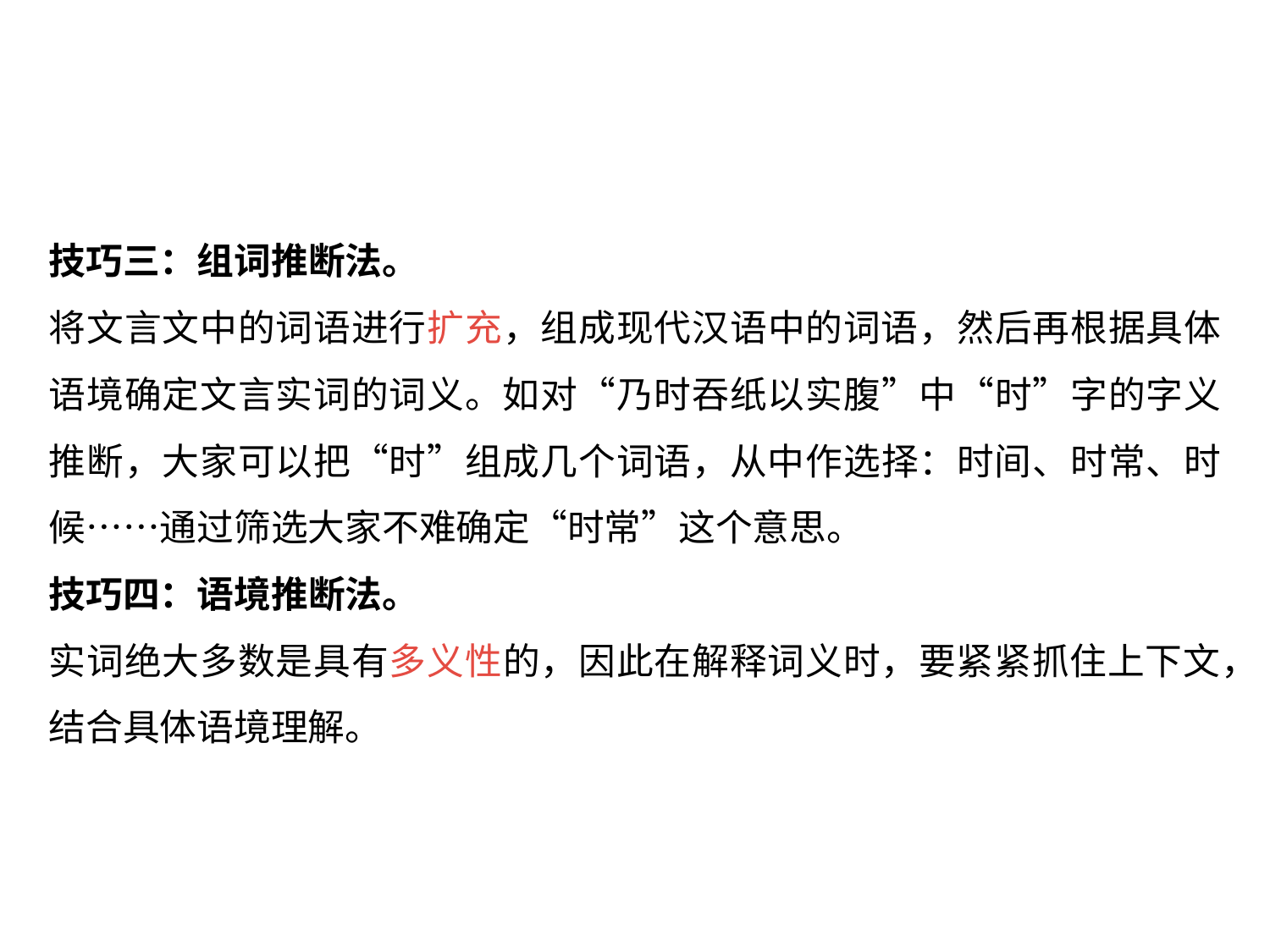

技巧三：组词推断法。
将文言文中的词语进行扩充，组成现代汉语中的词语，然后再根据具体语境确定文言实词的词义。如对“乃时吞纸以实腹”中“时”字的字义推断，大家可以把“时”组成几个词语，从中作选择：时间、时常、时候……通过筛选大家不难确定“时常”这个意思。
技巧四：语境推断法。
实词绝大多数是具有多义性的，因此在解释词义时，要紧紧抓住上下文，结合具体语境理解。